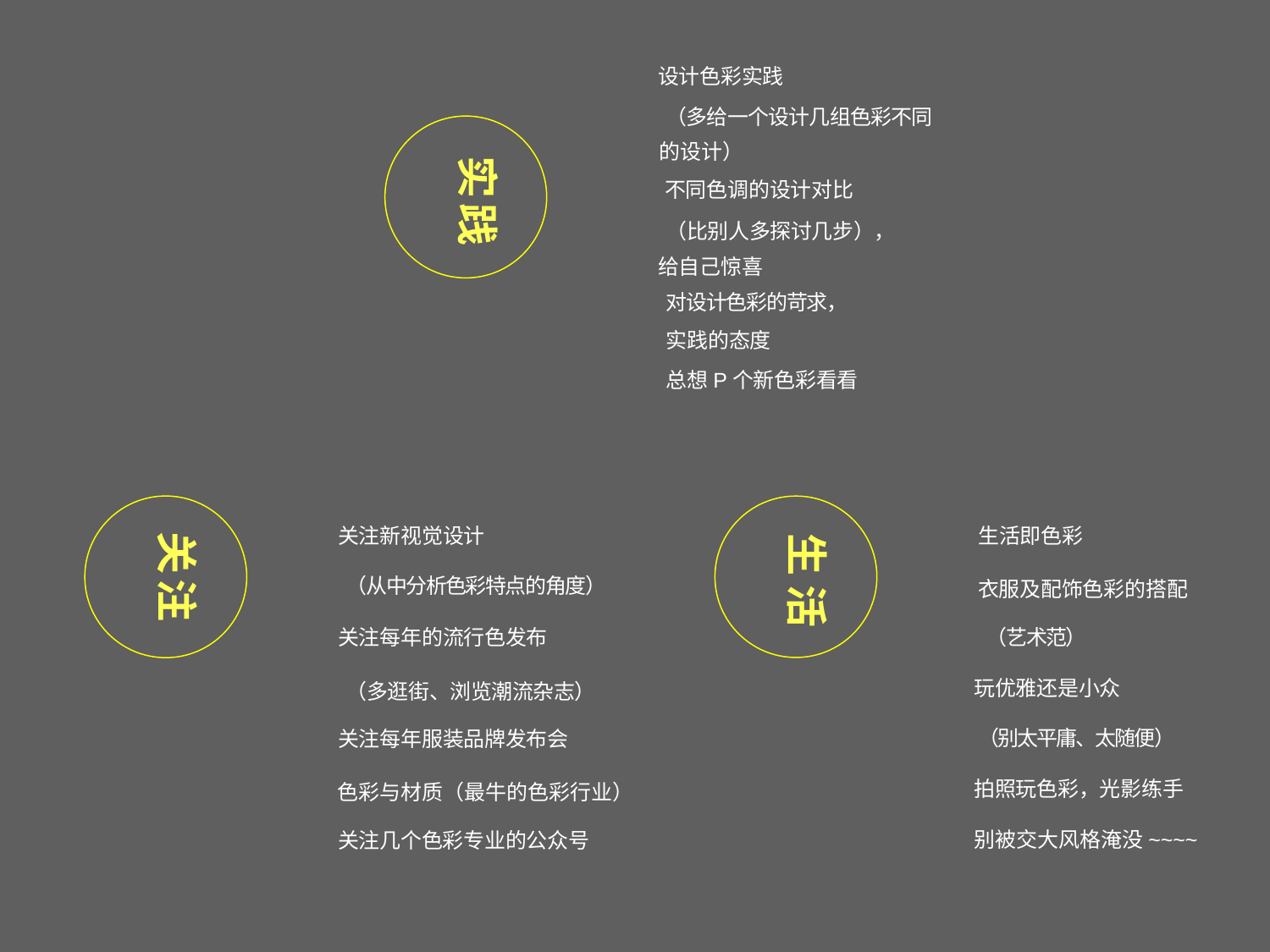

设计色彩实践
（多给一个设计几组色彩不同 的设计）
不同色调的设计对比
（比别人多探讨几步），       给自己惊喜
对设计色彩的苛求，
实践的态度

总想P个新色彩看看

实践

关注

生 活

关注新视觉设计
（从中分析色彩特点的角度）
关注每年的流行色发布
（多逛街、浏览潮流杂志）       关注每年服装品牌发布会
色彩与材质（最牛的色彩行业） 关注几个色彩专业的公众号

生活即色彩
衣服及配饰色彩的搭配    （艺术范）
玩优雅还是小众
（别太平庸、太随便）
拍照玩色彩，光影练手

别被交大风格淹没~~~~